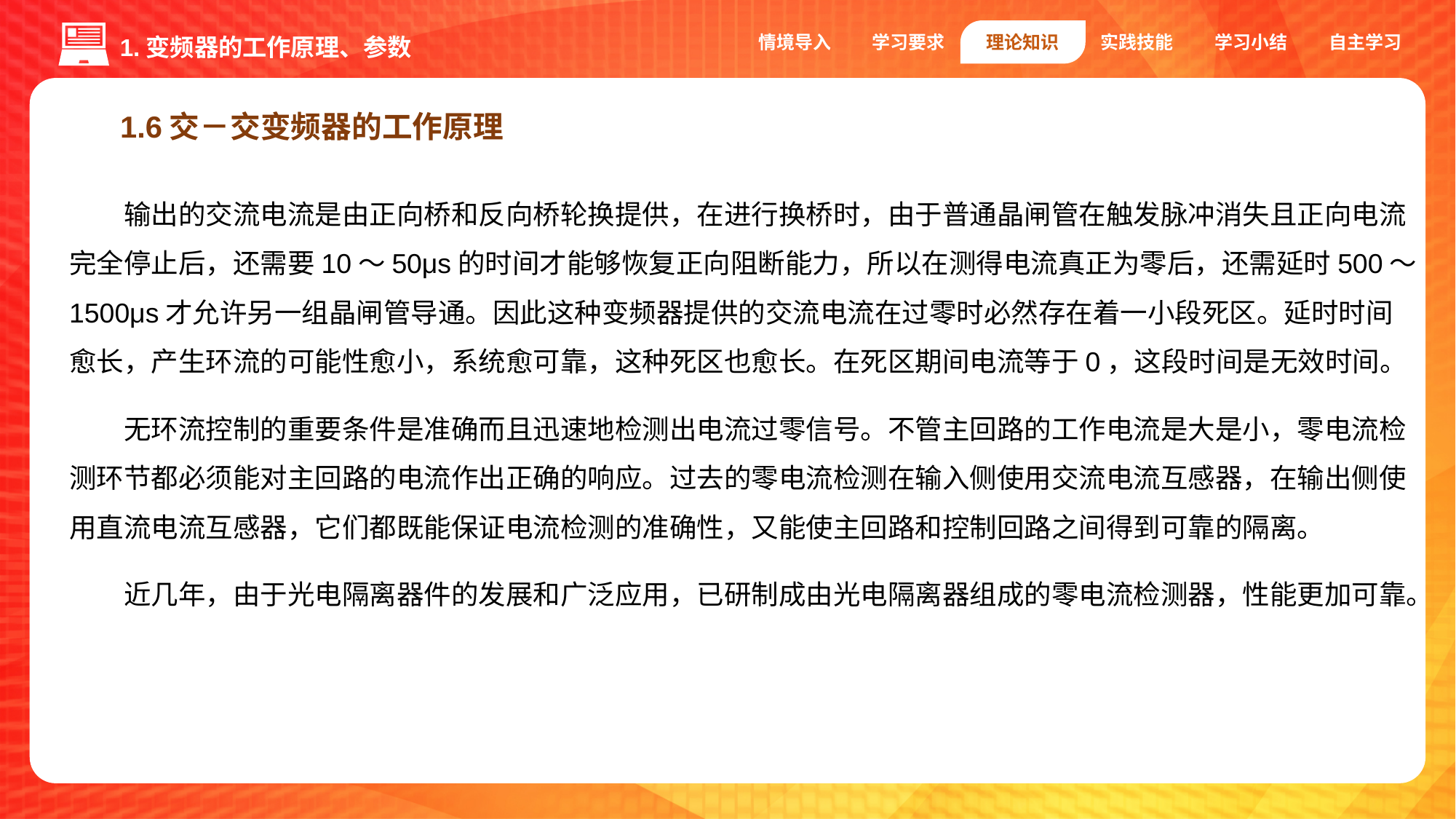

情境导入
学习要求
理论知识
实践技能
学习小结
自主学习

1.变频器的工作原理、参数
1.6交－交变频器的工作原理
输出的交流电流是由正向桥和反向桥轮换提供，在进行换桥时，由于普通晶闸管在触发脉冲消失且正向电流完全停止后，还需要10～50μs的时间才能够恢复正向阻断能力，所以在测得电流真正为零后，还需延时500～1500μs才允许另一组晶闸管导通。因此这种变频器提供的交流电流在过零时必然存在着一小段死区。延时时间愈长，产生环流的可能性愈小，系统愈可靠，这种死区也愈长。在死区期间电流等于0，这段时间是无效时间。
无环流控制的重要条件是准确而且迅速地检测出电流过零信号。不管主回路的工作电流是大是小，零电流检测环节都必须能对主回路的电流作出正确的响应。过去的零电流检测在输入侧使用交流电流互感器，在输出侧使用直流电流互感器，它们都既能保证电流检测的准确性，又能使主回路和控制回路之间得到可靠的隔离。
近几年，由于光电隔离器件的发展和广泛应用，已研制成由光电隔离器组成的零电流检测器，性能更加可靠。